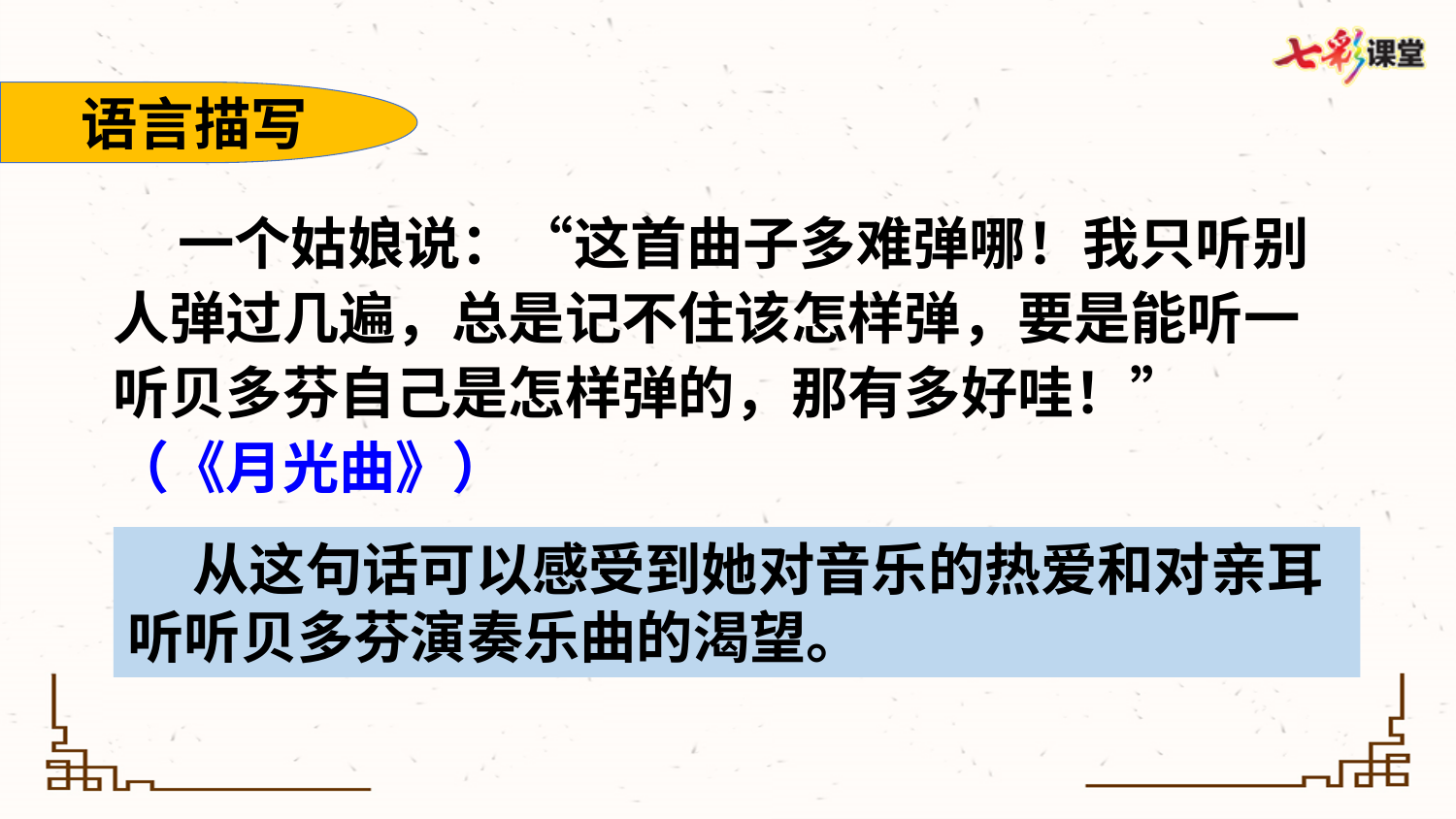

语言描写
    一个姑娘说：“这首曲子多难弹哪！我只听别人弹过几遍，总是记不住该怎样弹，要是能听一听贝多芬自己是怎样弹的，那有多好哇！”（《月光曲》）
    从这句话可以感受到她对音乐的热爱和对亲耳听听贝多芬演奏乐曲的渴望。